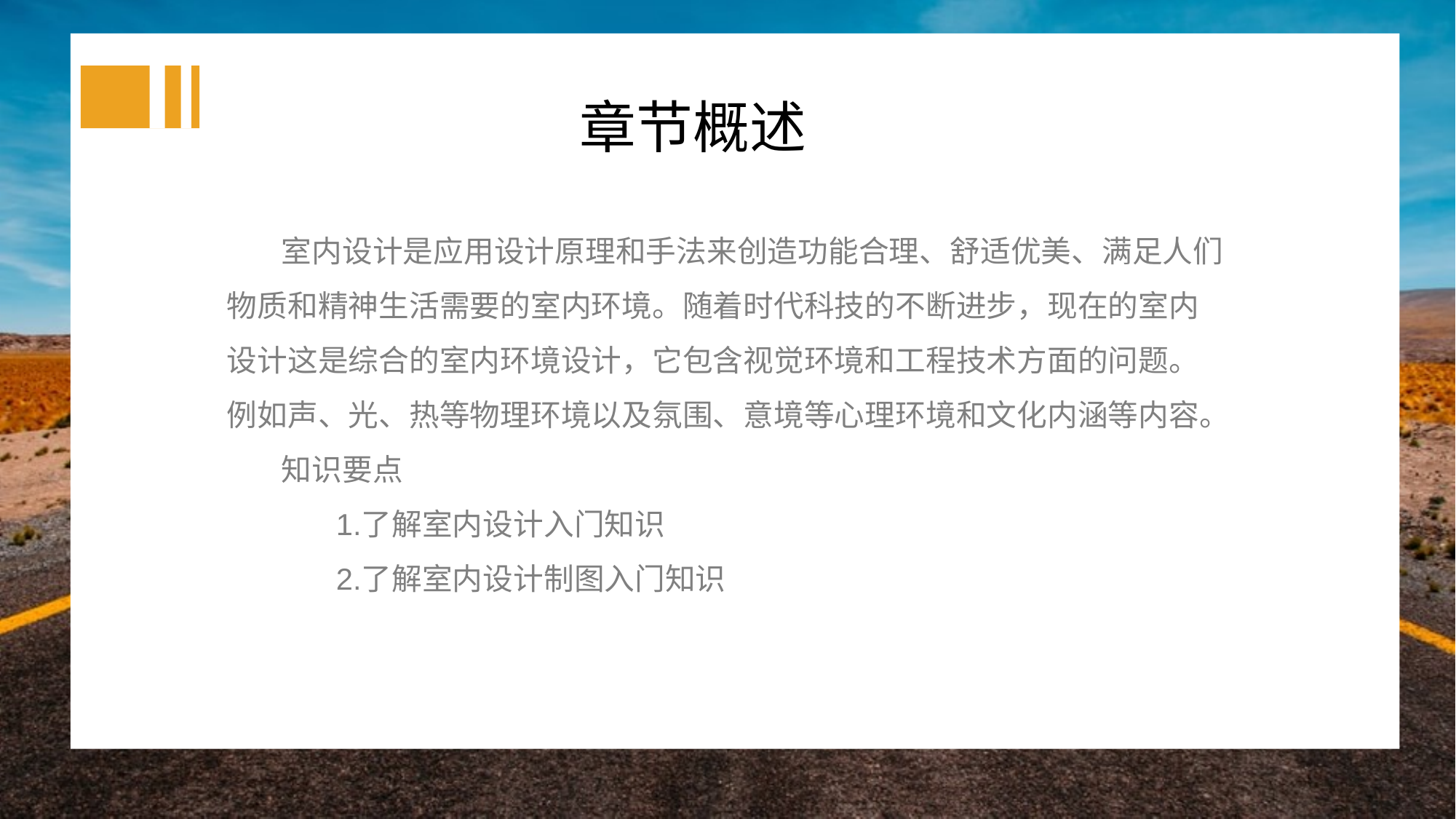

章节概述
室内设计是应用设计原理和手法来创造功能合理、舒适优美、满足人们物质和精神生活需要的室内环境。随着时代科技的不断进步，现在的室内设计这是综合的室内环境设计，它包含视觉环境和工程技术方面的问题。例如声、光、热等物理环境以及氛围、意境等心理环境和文化内涵等内容。
知识要点
了解室内设计入门知识
了解室内设计制图入门知识